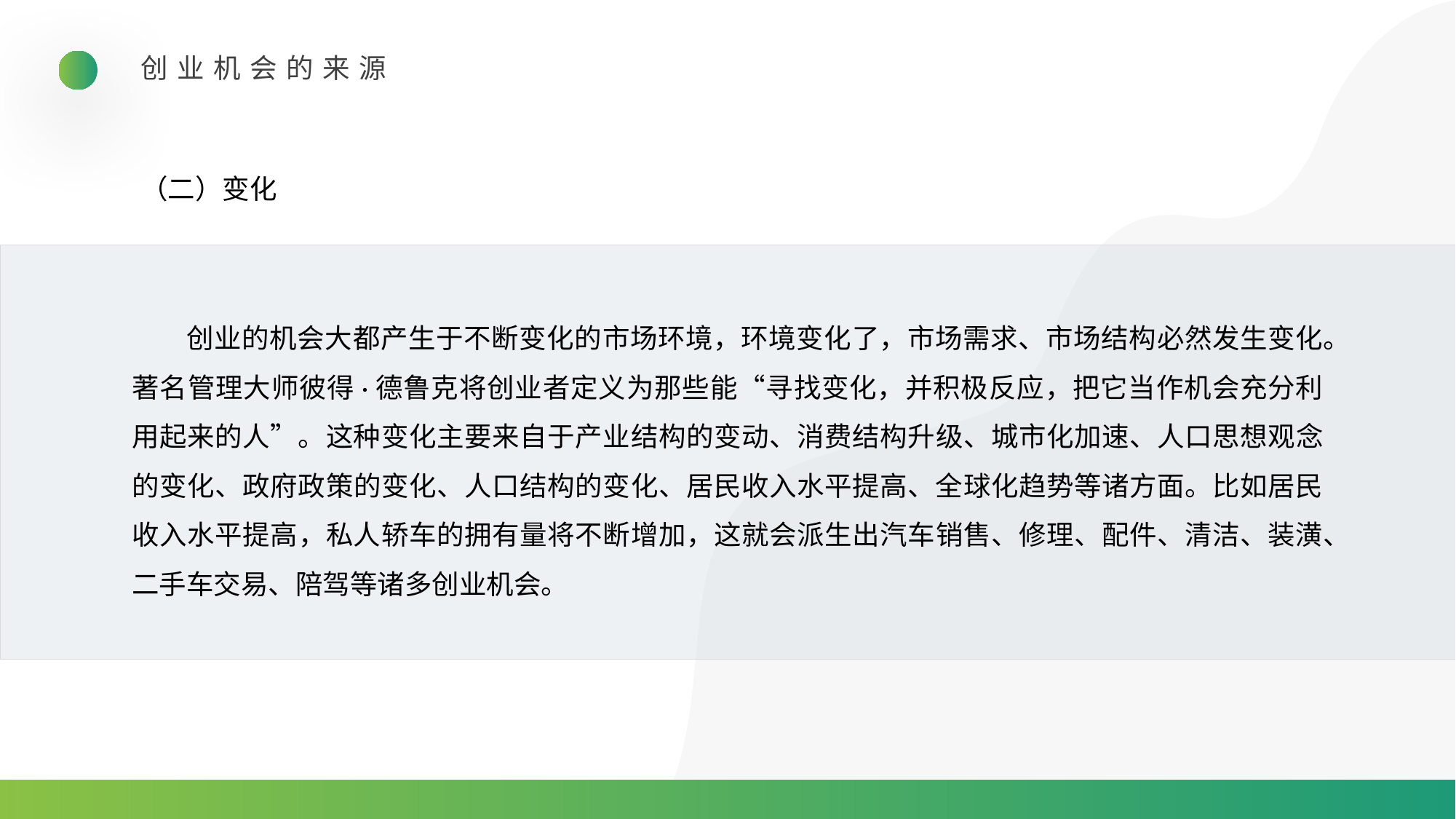

创业机会的来源
（二）变化

创业的机会大都产生于不断变化的市场环境，环境变化了，市场需求、市场结构必然发生变化。著名管理大师彼得·德鲁克将创业者定义为那些能“寻找变化，并积极反应，把它当作机会充分利用起来的人”。这种变化主要来自于产业结构的变动、消费结构升级、城市化加速、人口思想观念的变化、政府政策的变化、人口结构的变化、居民收入水平提高、全球化趋势等诸方面。比如居民收入水平提高，私人轿车的拥有量将不断增加，这就会派生出汽车销售、修理、配件、清洁、装潢、二手车交易、陪驾等诸多创业机会。